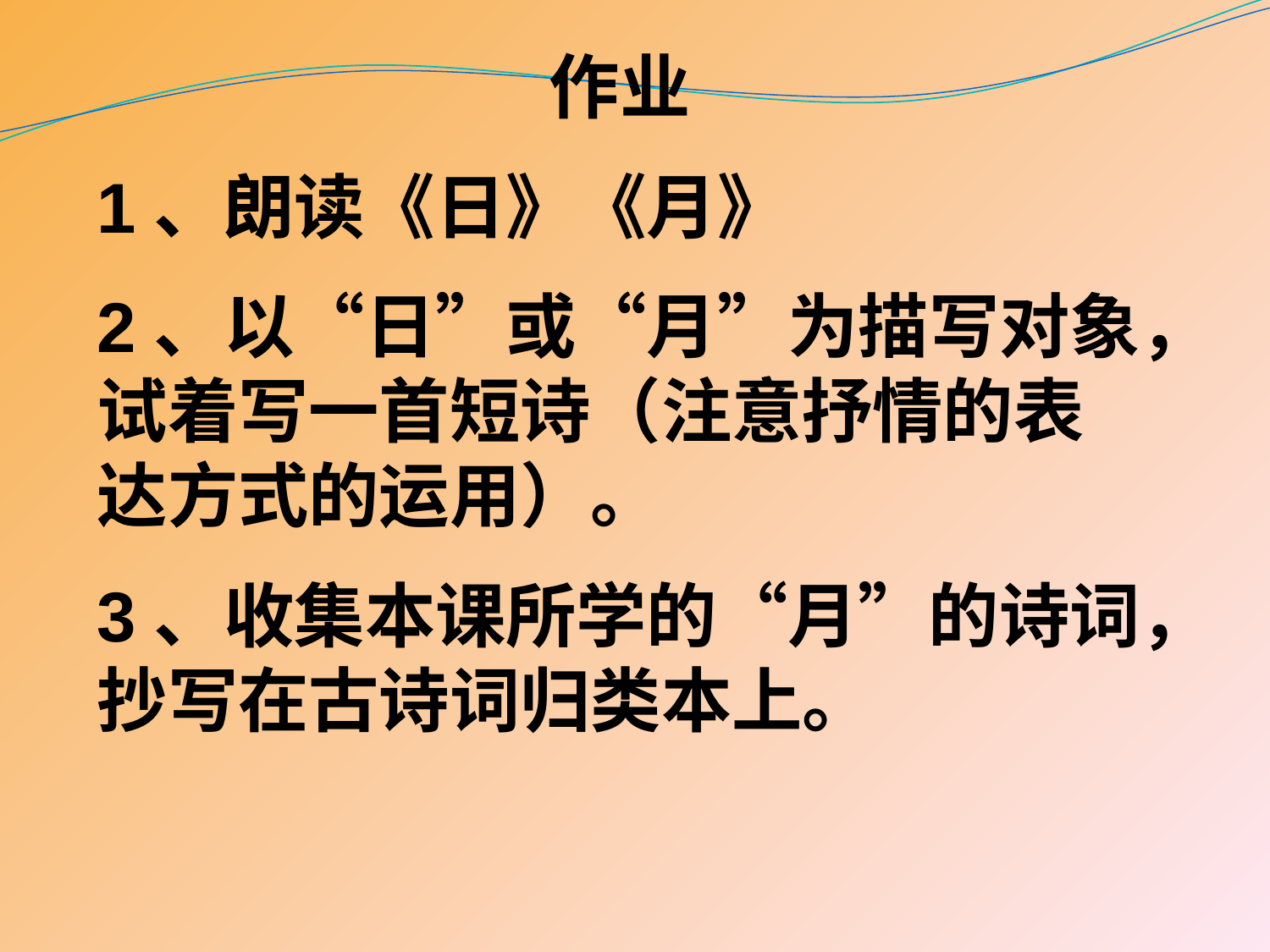

作业
1、朗读《日》《月》
2、以“日”或“月”为描写对象，试着写一首短诗（注意抒情的表达方式的运用）。
3、收集本课所学的“月”的诗词，抄写在古诗词归类本上。